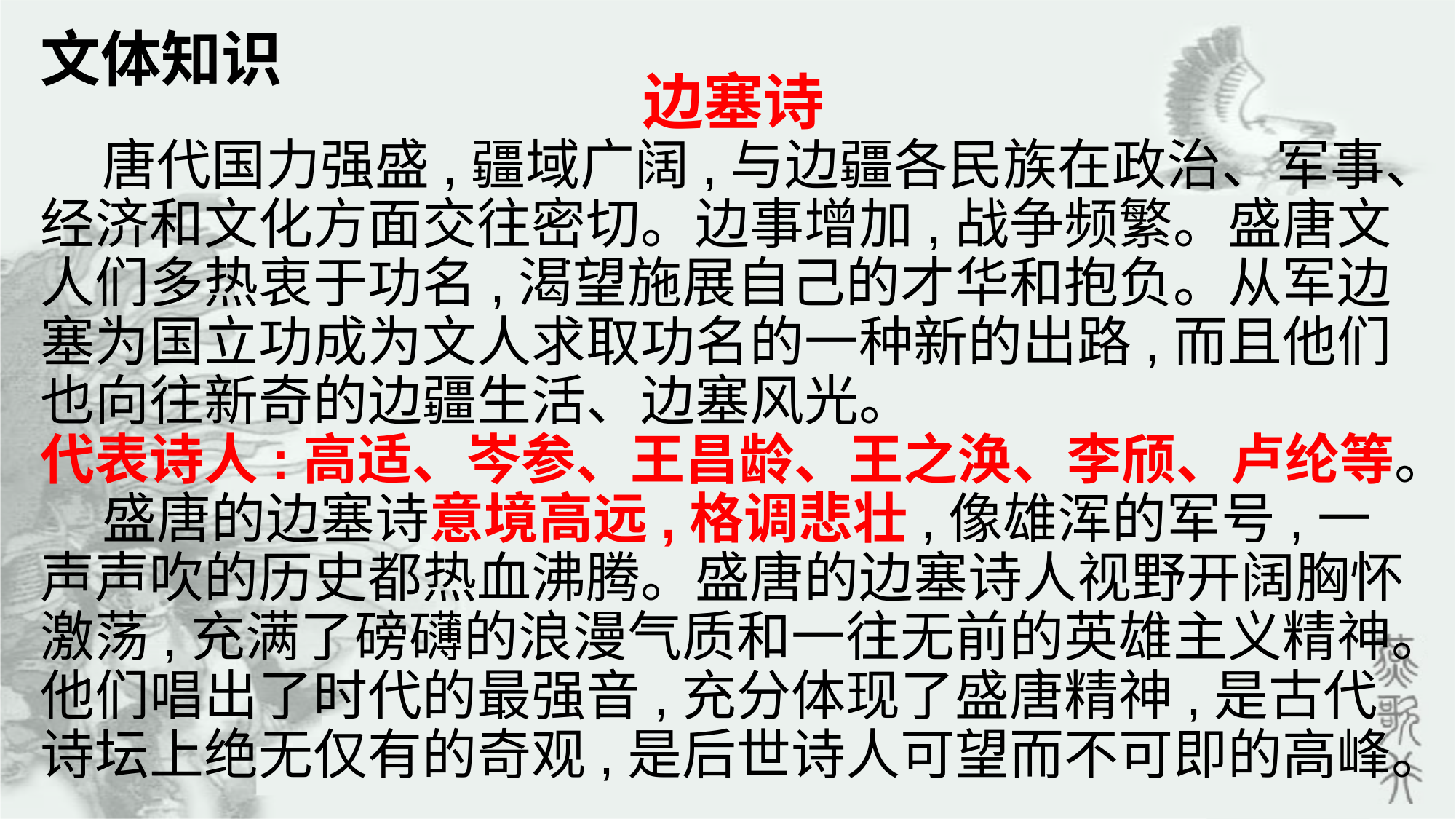

文体知识
边塞诗
    唐代国力强盛,疆域广阔,与边疆各民族在政治、军事、经济和文化方面交往密切。边事增加,战争频繁。盛唐文人们多热衷于功名,渴望施展自己的才华和抱负。从军边塞为国立功成为文人求取功名的一种新的出路,而且他们也向往新奇的边疆生活、边塞风光。
代表诗人:高适、岑参、王昌龄、王之涣、李颀、卢纶等。
    盛唐的边塞诗意境高远,格调悲壮,像雄浑的军号,一声声吹的历史都热血沸腾。盛唐的边塞诗人视野开阔胸怀激荡,充满了磅礴的浪漫气质和一往无前的英雄主义精神。他们唱出了时代的最强音,充分体现了盛唐精神,是古代诗坛上绝无仅有的奇观,是后世诗人可望而不可即的高峰。

.